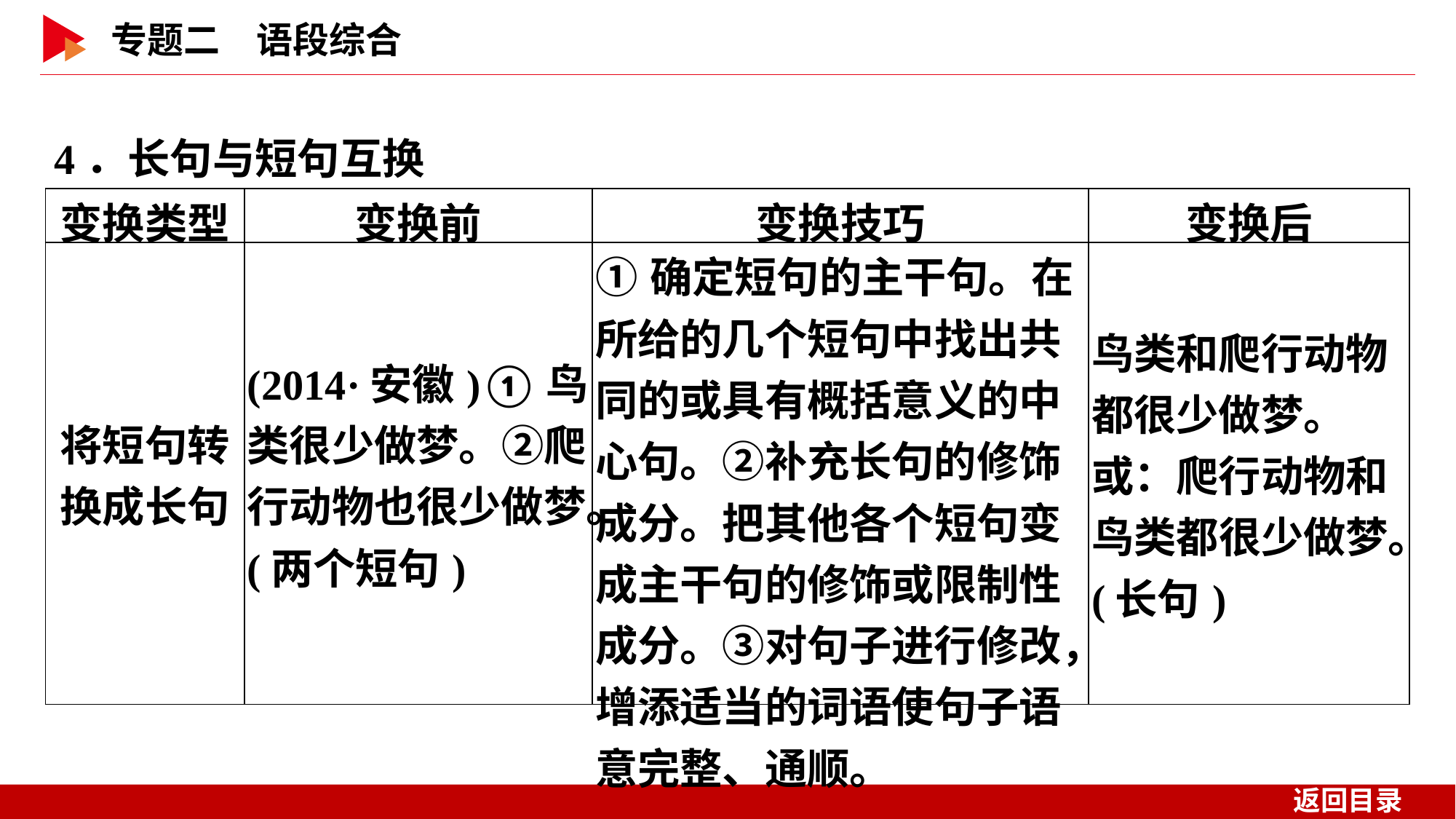

4．长句与短句互换
| 变换类型 | 变换前 | 变换技巧 | 变换后 |
| --- | --- | --- | --- |
| 将短句转 换成长句 | (2014·安徽)①鸟类很少做梦。②爬行动物也很少做梦。(两个短句) | ①确定短句的主干句。在所给的几个短句中找出共同的或具有概括意义的中心句。②补充长句的修饰成分。把其他各个短句变成主干句的修饰或限制性成分。③对句子进行修改，增添适当的词语使句子语意完整、通顺。 | 鸟类和爬行动物都很少做梦。 或：爬行动物和鸟类都很少做梦。(长句) |